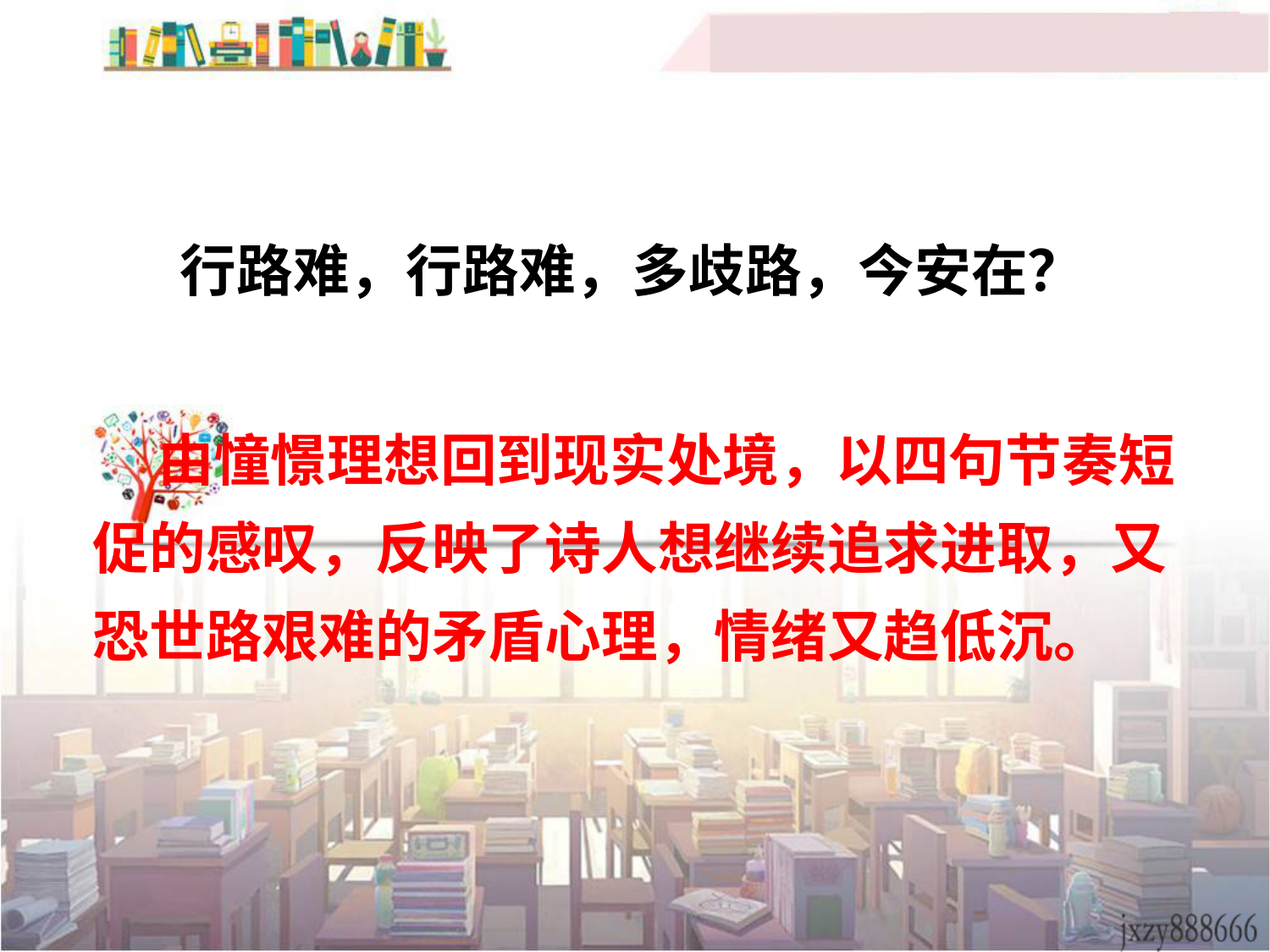

行路难，行路难，多歧路，今安在？
    由憧憬理想回到现实处境，以四句节奏短促的感叹，反映了诗人想继续追求进取，又恐世路艰难的矛盾心理，情绪又趋低沉。